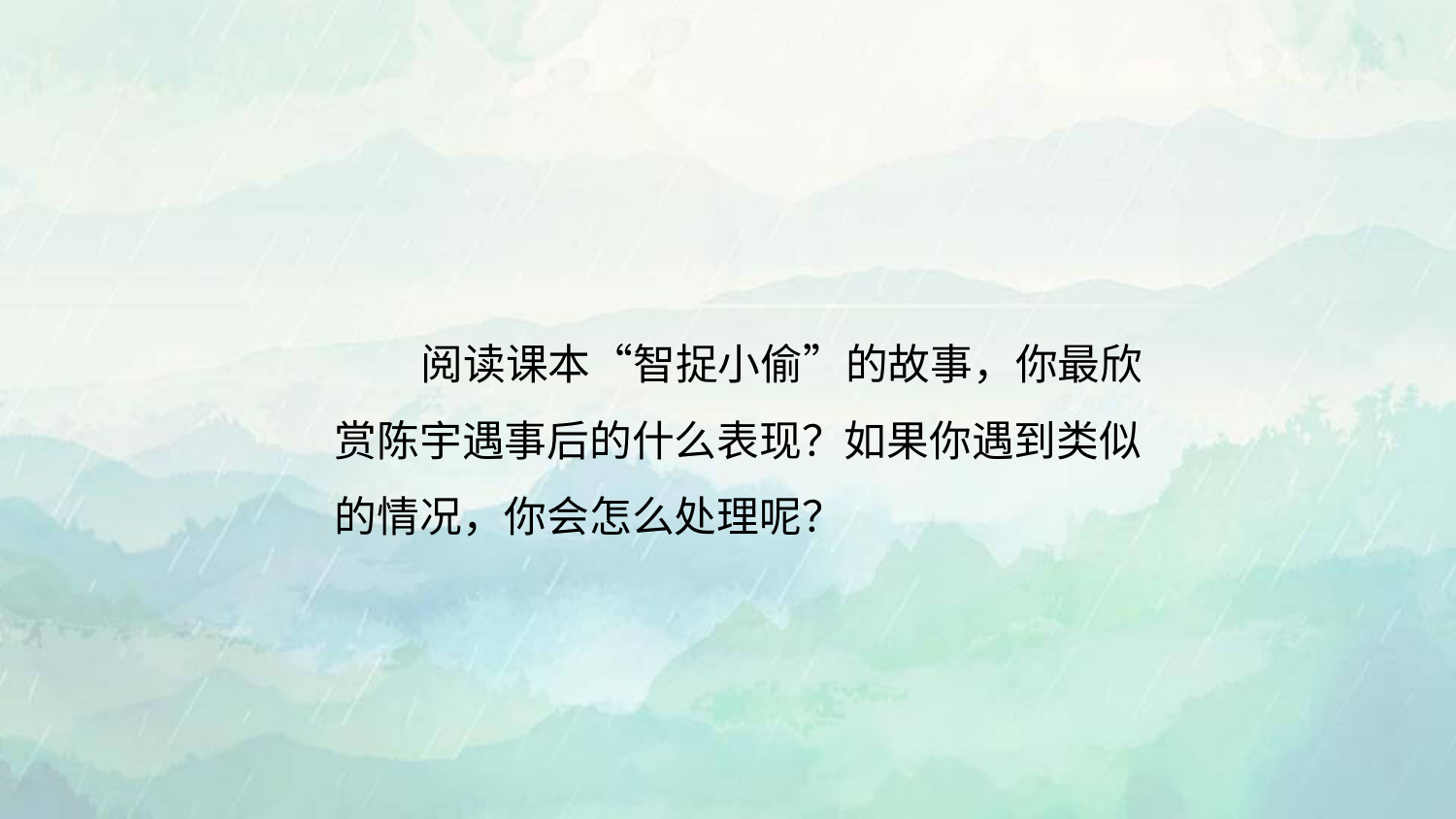

阅读课本“智捉小偷”的故事，你最欣赏陈宇遇事后的什么表现？如果你遇到类似的情况，你会怎么处理呢？